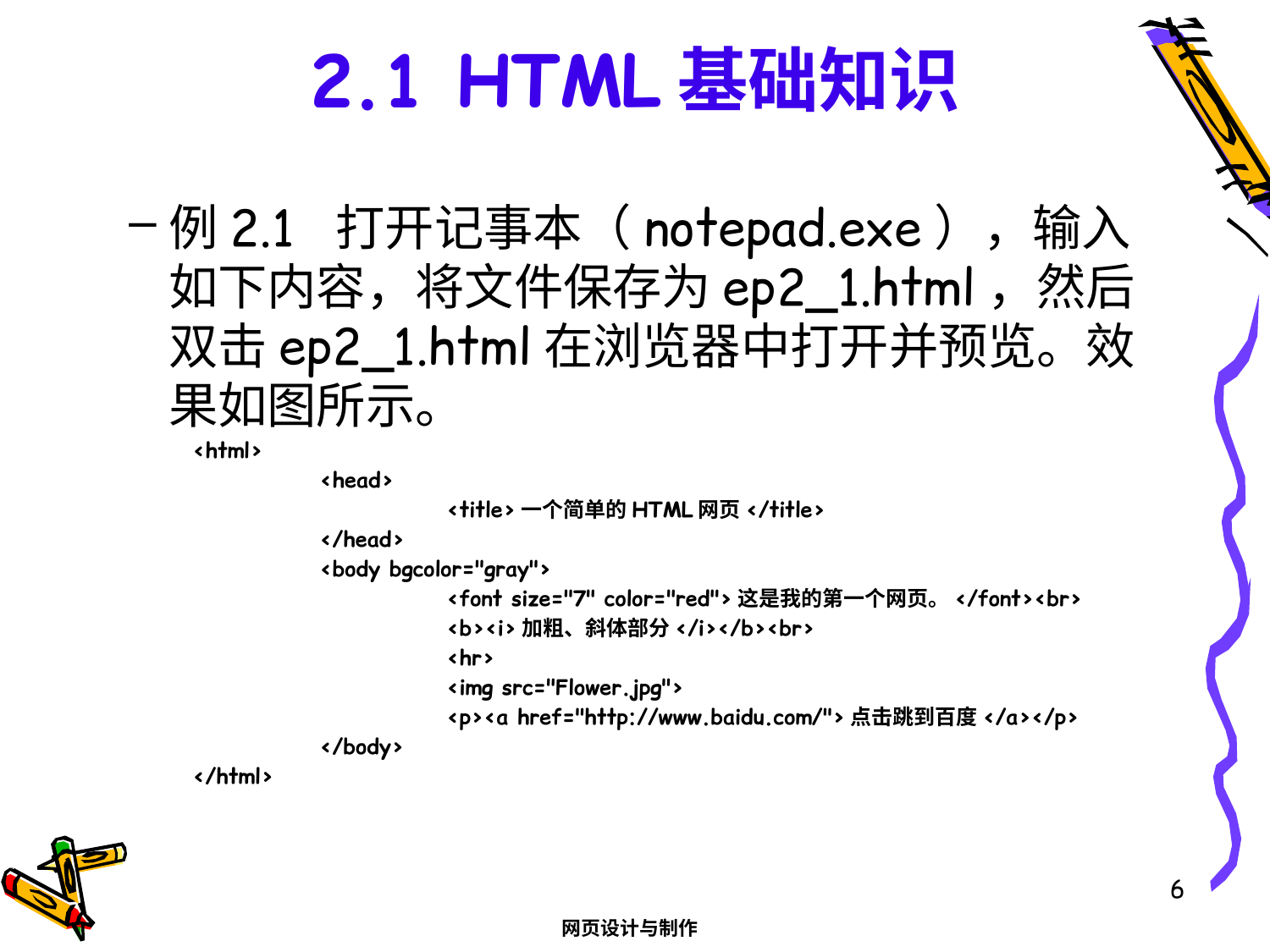

# 2.1 HTML基础知识
例2.1  打开记事本（notepad.exe），输入如下内容，将文件保存为ep2_1.html，然后双击ep2_1.html在浏览器中打开并预览。效果如图所示。
<html>
	<head>
		<title>一个简单的HTML网页</title>
	</head>
	<body bgcolor="gray">
		<font size="7" color="red">这是我的第一个网页。</font><br>
		<b><i>加粗、斜体部分</i></b><br>
		<hr>
		<img src="Flower.jpg">
		<p><a href="http://www.baidu.com/">点击跳到百度</a></p>
	</body>
</html>

6
网页设计与制作